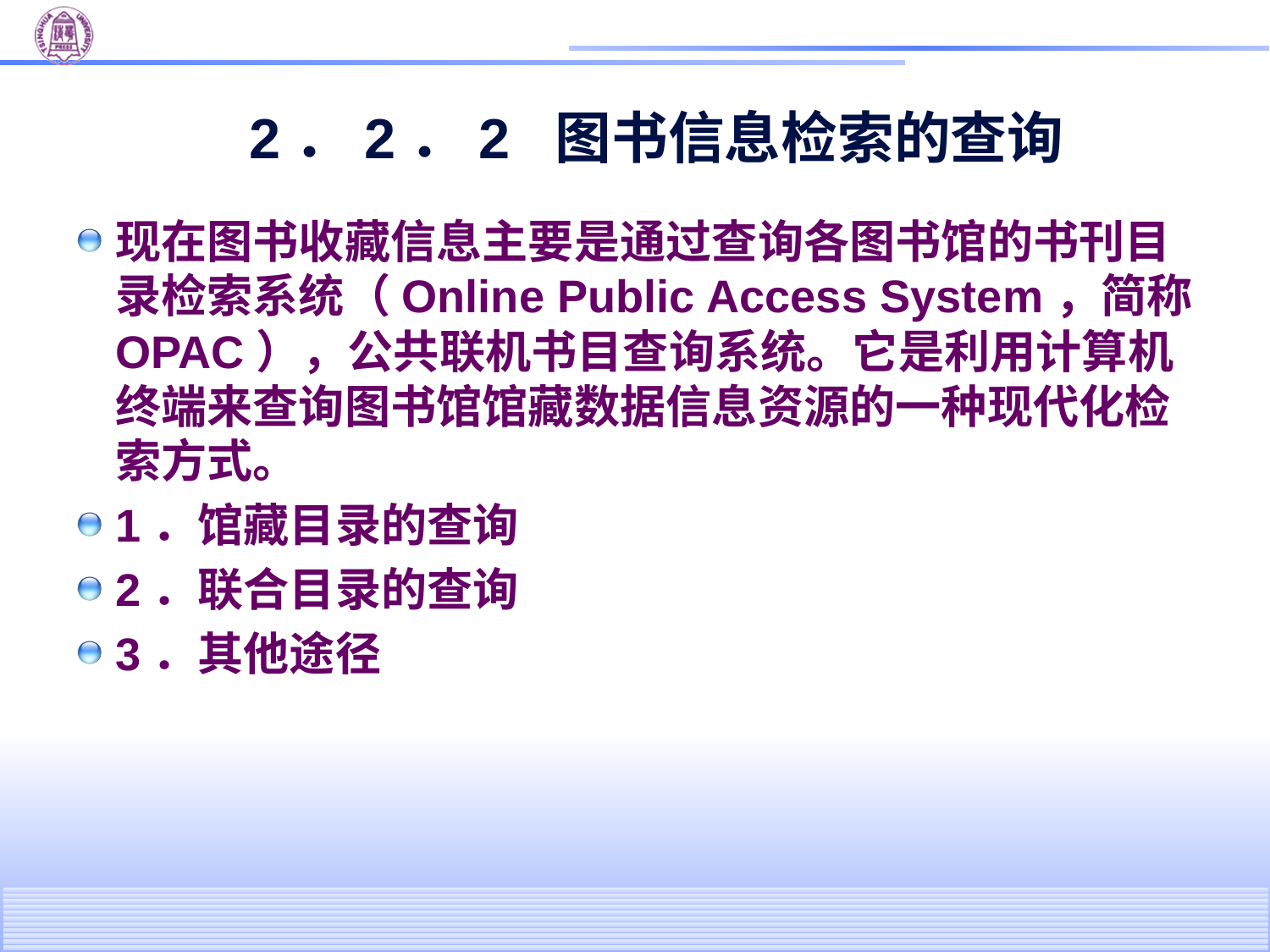

# 2．2．2  图书信息检索的查询
现在图书收藏信息主要是通过查询各图书馆的书刊目录检索系统（Online Public Access System，简称OPAC），公共联机书目查询系统。它是利用计算机终端来查询图书馆馆藏数据信息资源的一种现代化检索方式。
1．馆藏目录的查询
2．联合目录的查询
3．其他途径